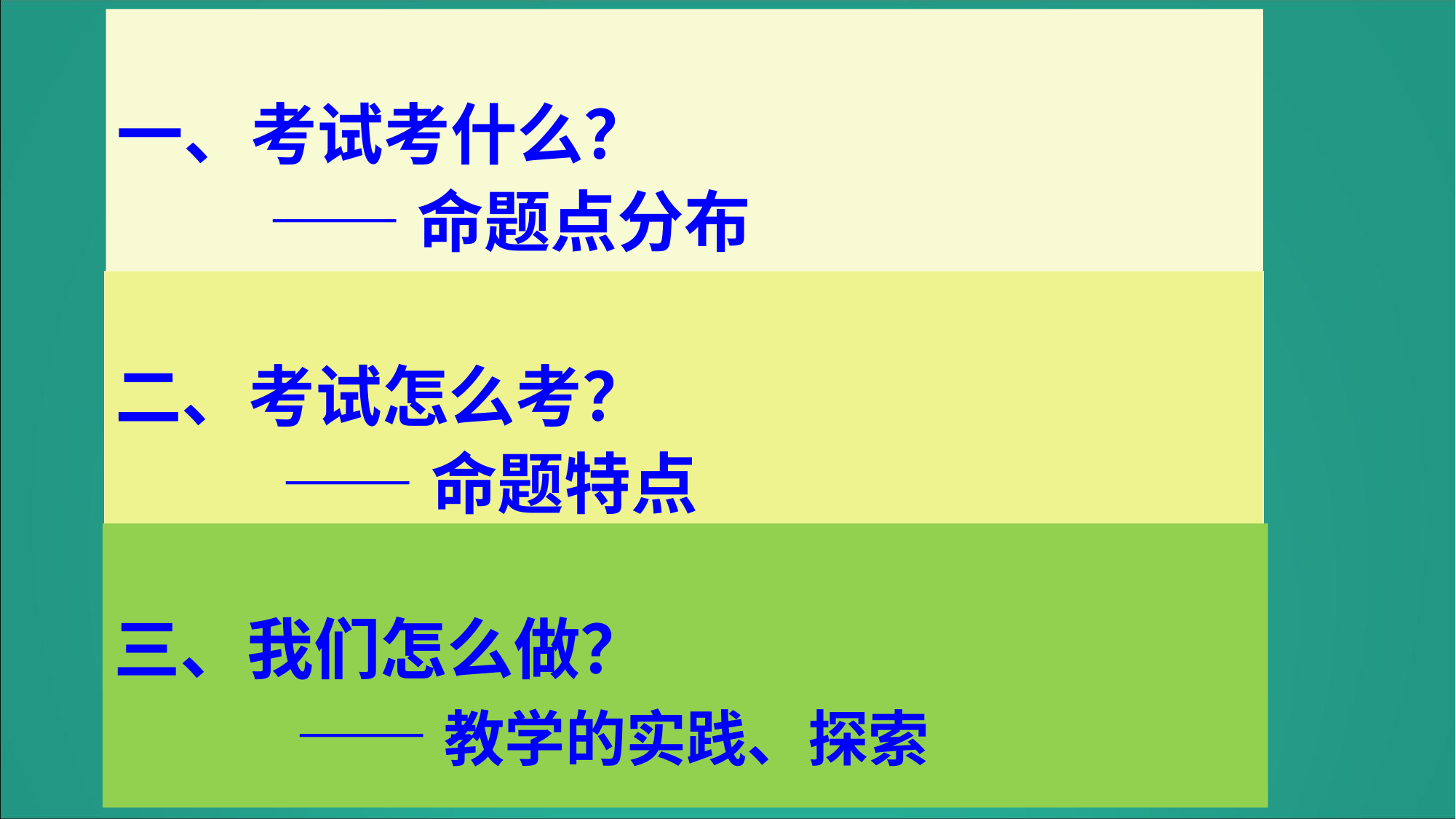

一、考试考什么？
          ——命题点分布

二、考试怎么考？
           ——命题特点

三、我们怎么做？
            ——教学的实践、探索